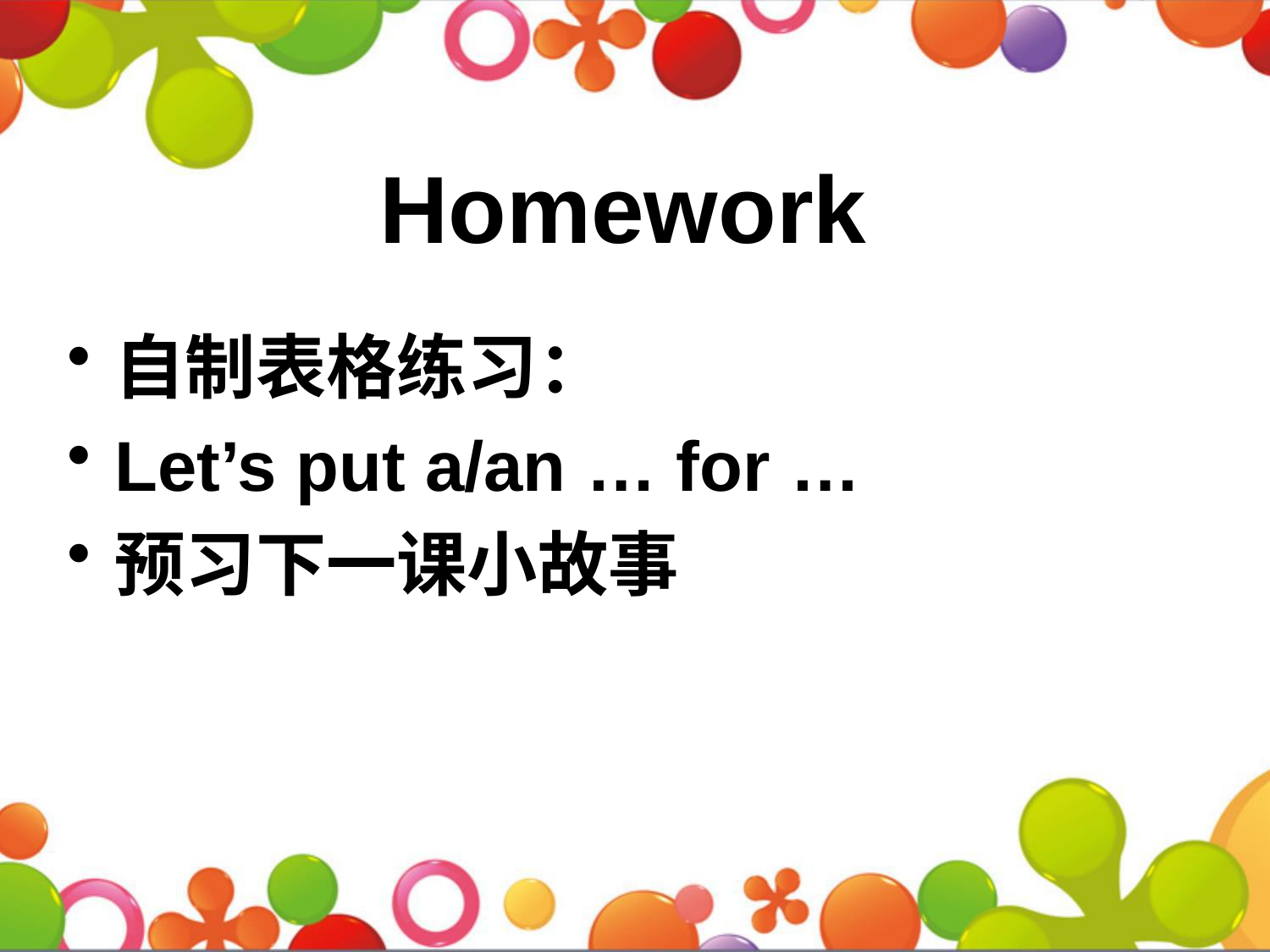

# Homework
自制表格练习：
Let’s put a/an … for …
预习下一课小故事